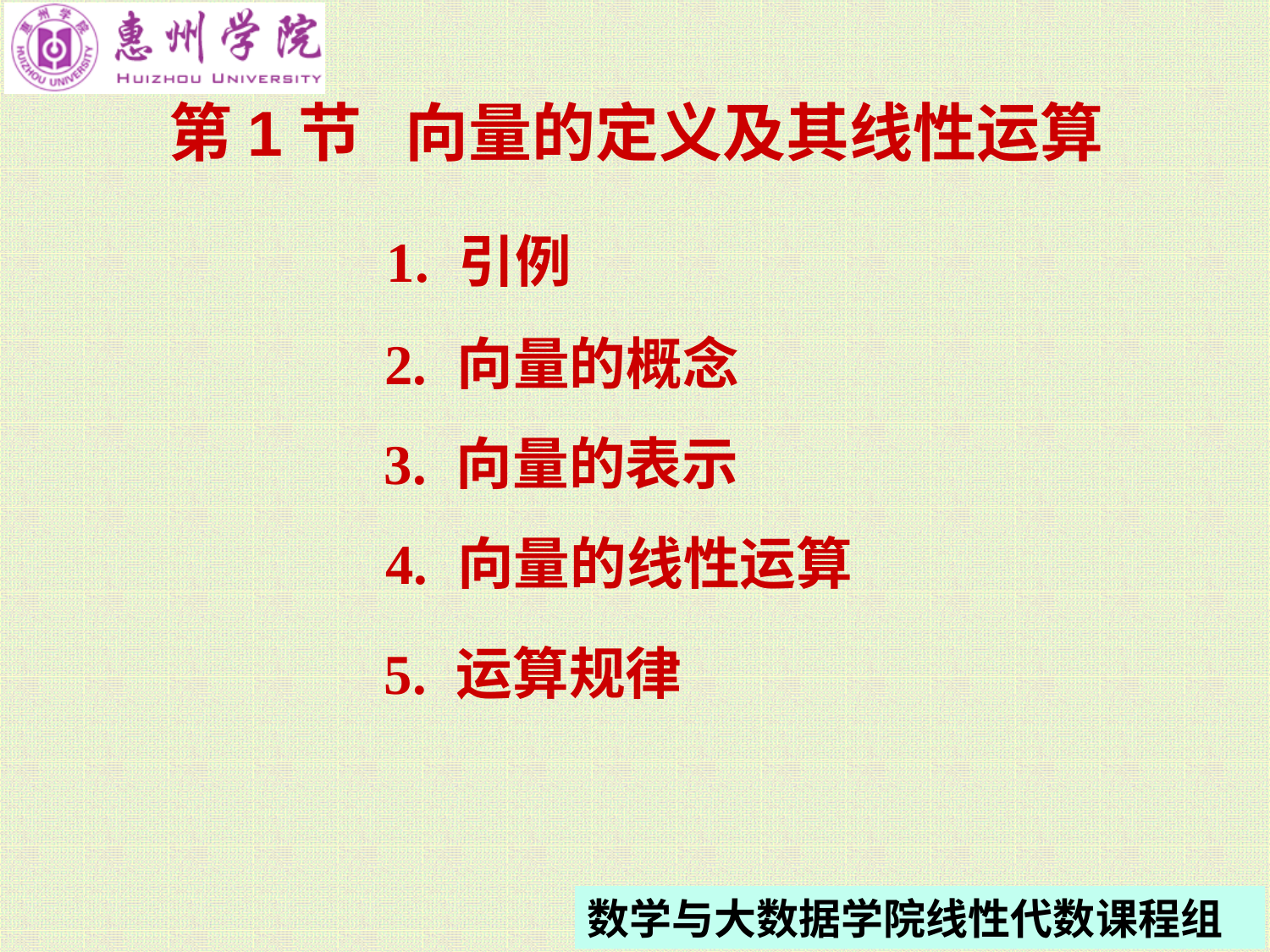

# 第1节   向量的定义及其线性运算
1. 引例
2. 向量的概念
3. 向量的表示
4. 向量的线性运算
5. 运算规律